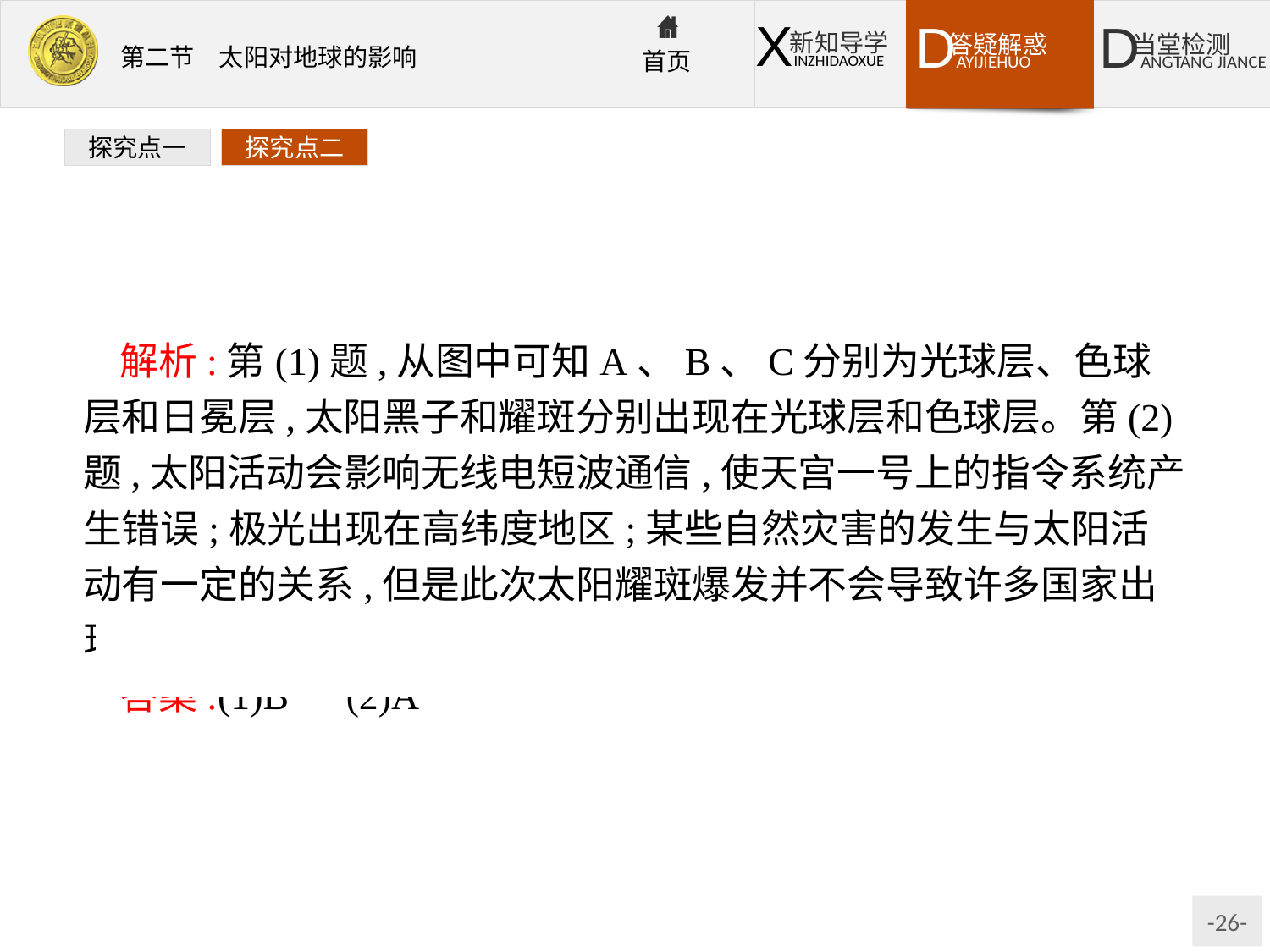

探究点一
探究点二
解析:第(1)题,从图中可知A、B、C分别为光球层、色球层和日冕层,太阳黑子和耀斑分别出现在光球层和色球层。第(2)题,太阳活动会影响无线电短波通信,使天宫一号上的指令系统产生错误;极光出现在高纬度地区;某些自然灾害的发生与太阳活动有一定的关系,但是此次太阳耀斑爆发并不会导致许多国家出现强烈地震。
答案:(1)B　(2)A